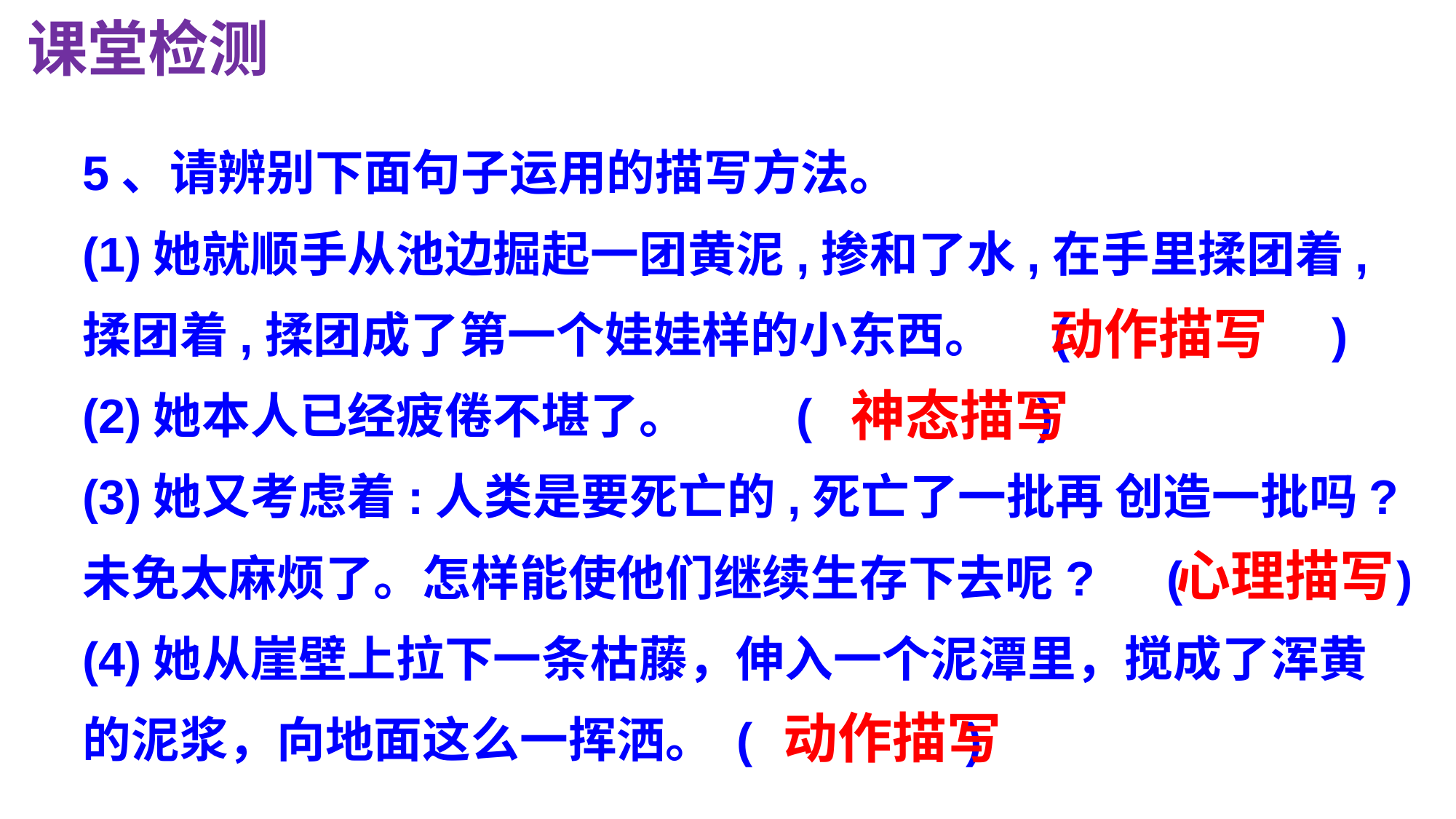

课堂检测
5、请辨别下面句子运用的描写方法。
(1)她就顺手从池边掘起一团黄泥,掺和了水,在手里揉团着,揉团着,揉团成了第一个娃娃样的小东西。　(　　　　    )
(2)她本人已经疲倦不堪了。　　(　　　     )
(3)她又考虑着:人类是要死亡的,死亡了一批再 创造一批吗?未免太麻烦了。怎样能使他们继续生存下去呢?　(　　 　   )
(4)她从崖壁上拉下一条枯藤，伸入一个泥潭里，搅成了浑黄的泥浆，向地面这么一挥洒。 (　　 　   )
  动作描写
  神态描写
 心理描写
 动作描写